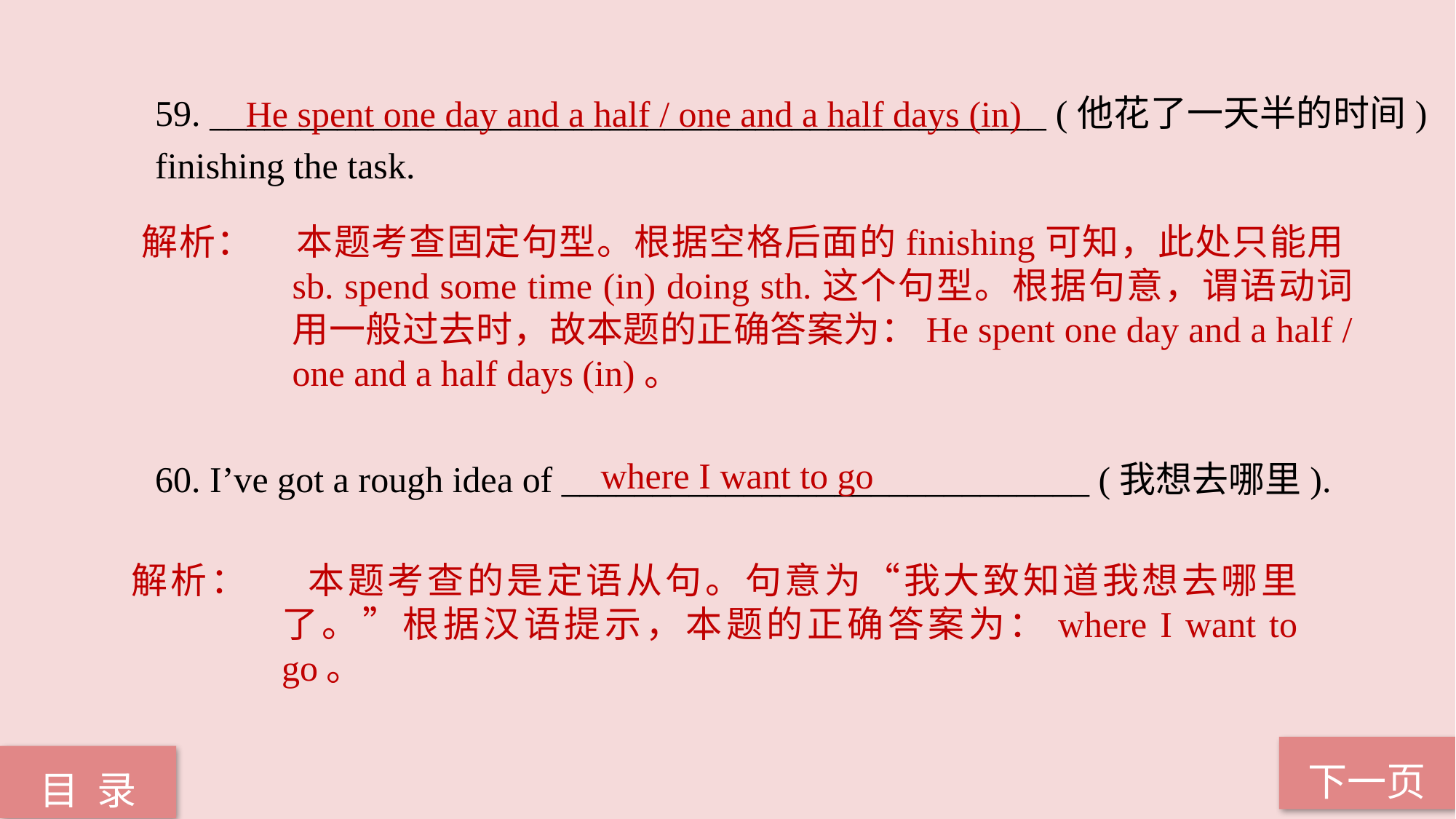

He spent one day and a half / one and a half days (in)
59. ______________________________________________ (他花了一天半的时间) finishing the task.

60. I’ve got a rough idea of _____________________________ (我想去哪里).
解析：	本题考查固定句型。根据空格后面的finishing可知，此处只能用sb. spend some time (in) doing sth.这个句型。根据句意，谓语动词用一般过去时，故本题的正确答案为：He spent one day and a half / one and a half days (in)。
where I want to go
解析：    	本题考查的是定语从句。句意为“我大致知道我想去哪里了。”根据汉语提示，本题的正确答案为：where I want to go。
下一页